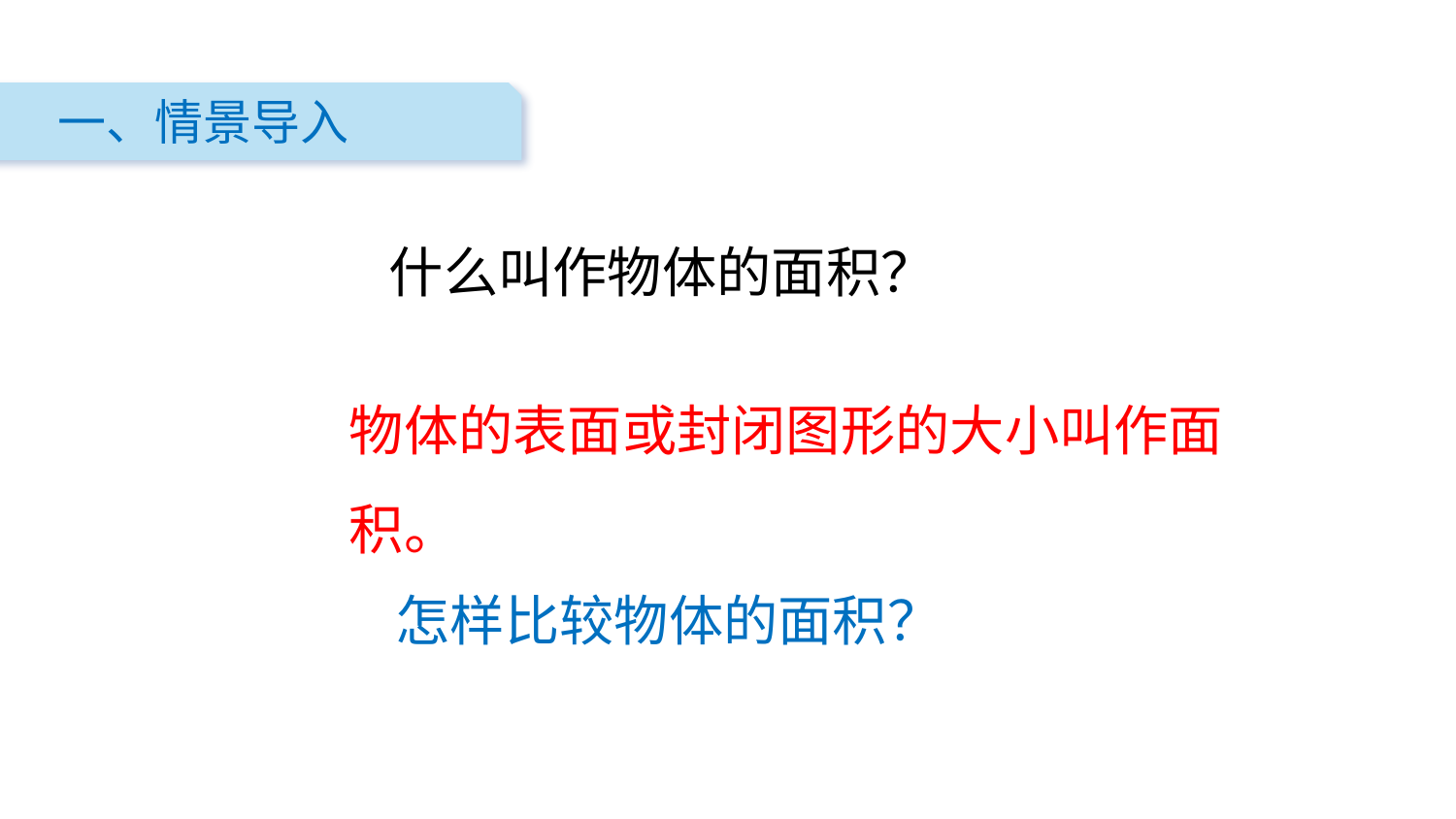

一、情景导入
什么叫作物体的面积？
物体的表面或封闭图形的大小叫作面积。
怎样比较物体的面积？